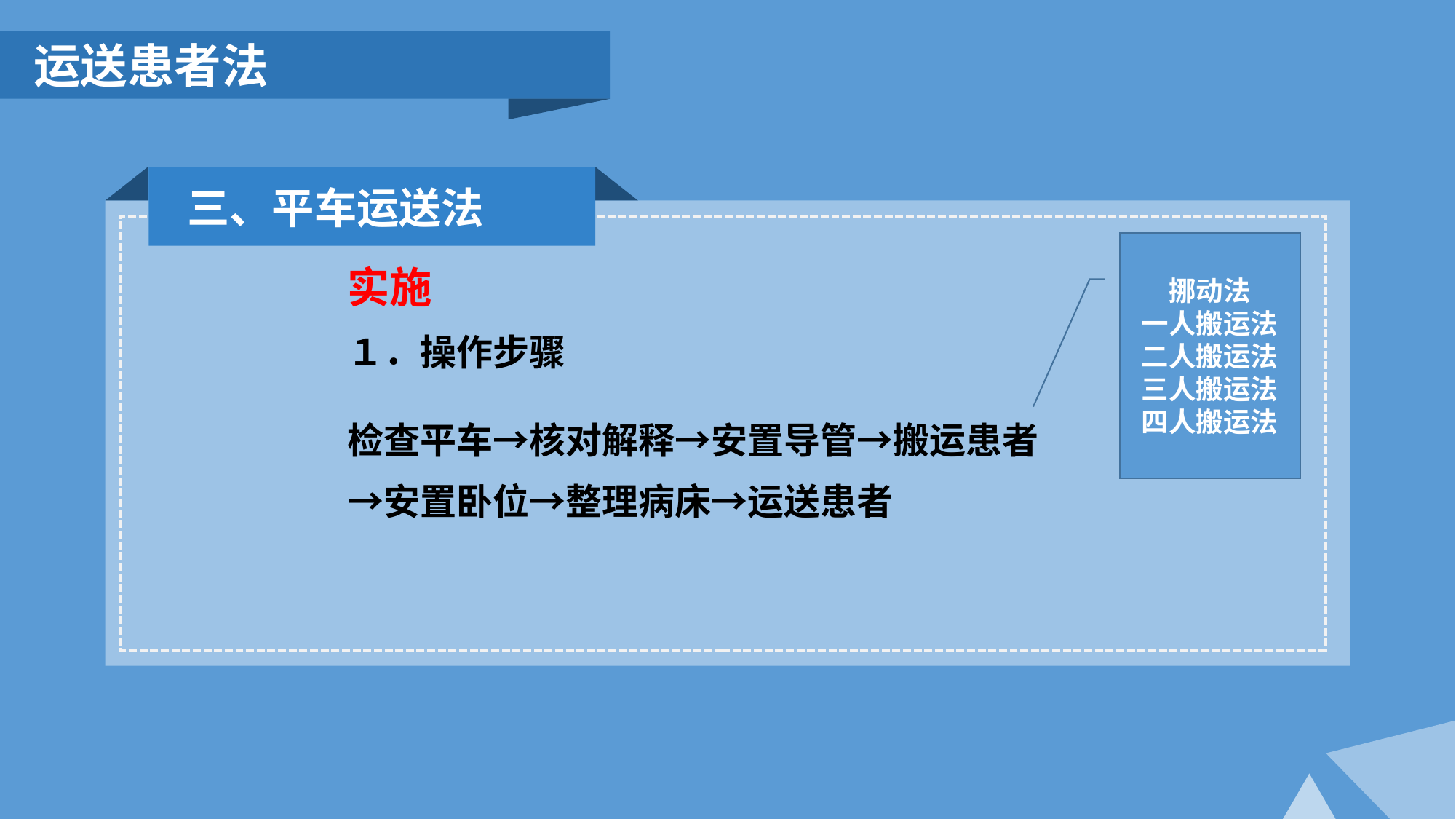

运送患者法

三、平车运送法

挪动法
一人搬运法
二人搬运法
三人搬运法
四人搬运法
实施
１．操作步骤
检查平车→核对解释→安置导管→搬运患者→安置卧位→整理病床→运送患者